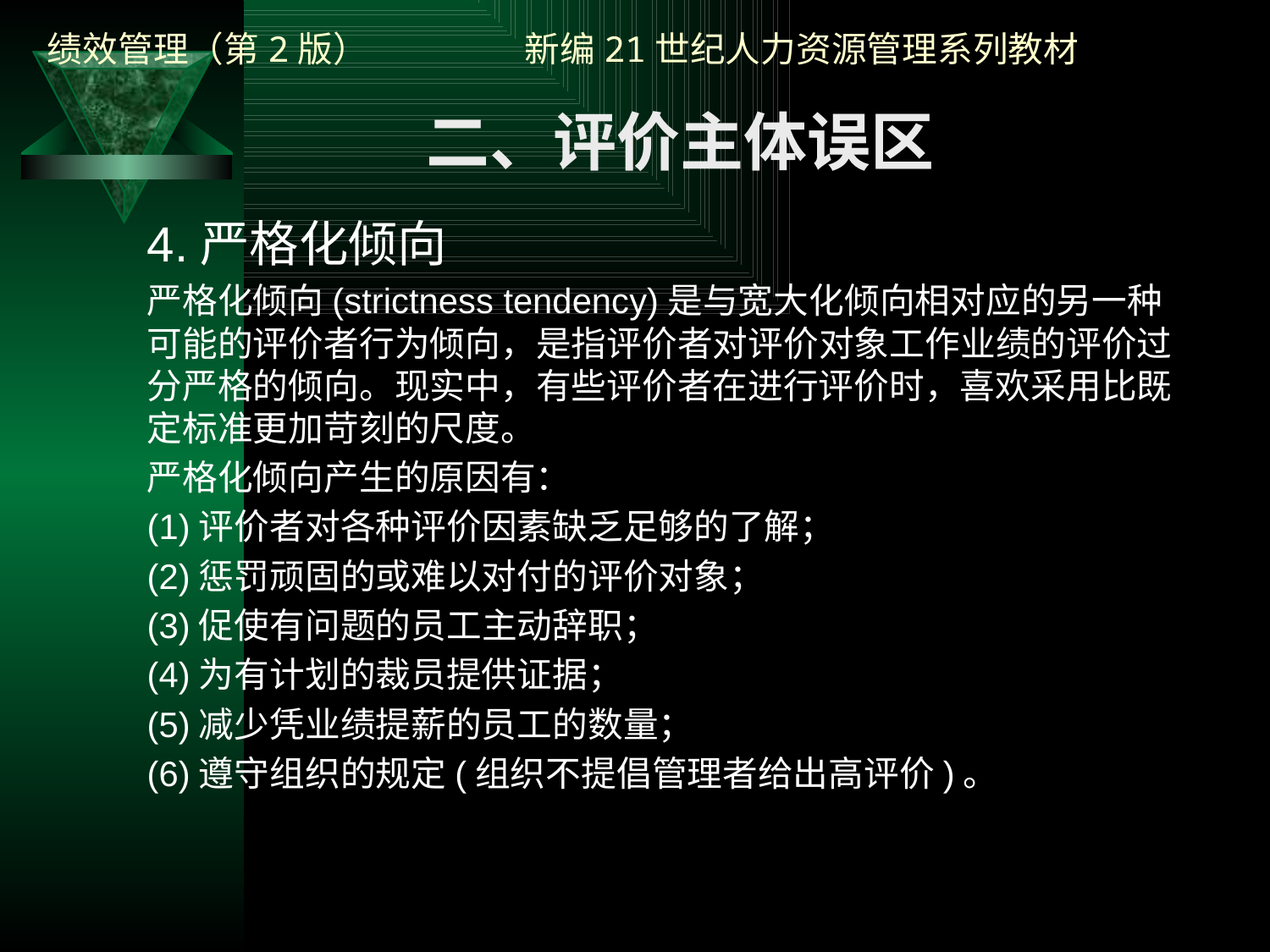

二、评价主体误区
4.严格化倾向
严格化倾向(strictness tendency)是与宽大化倾向相对应的另一种可能的评价者行为倾向，是指评价者对评价对象工作业绩的评价过分严格的倾向。现实中，有些评价者在进行评价时，喜欢采用比既定标准更加苛刻的尺度。
严格化倾向产生的原因有：
(1)评价者对各种评价因素缺乏足够的了解；
(2)惩罚顽固的或难以对付的评价对象；
(3)促使有问题的员工主动辞职；
(4)为有计划的裁员提供证据；
(5)减少凭业绩提薪的员工的数量；
(6)遵守组织的规定(组织不提倡管理者给出高评价)。